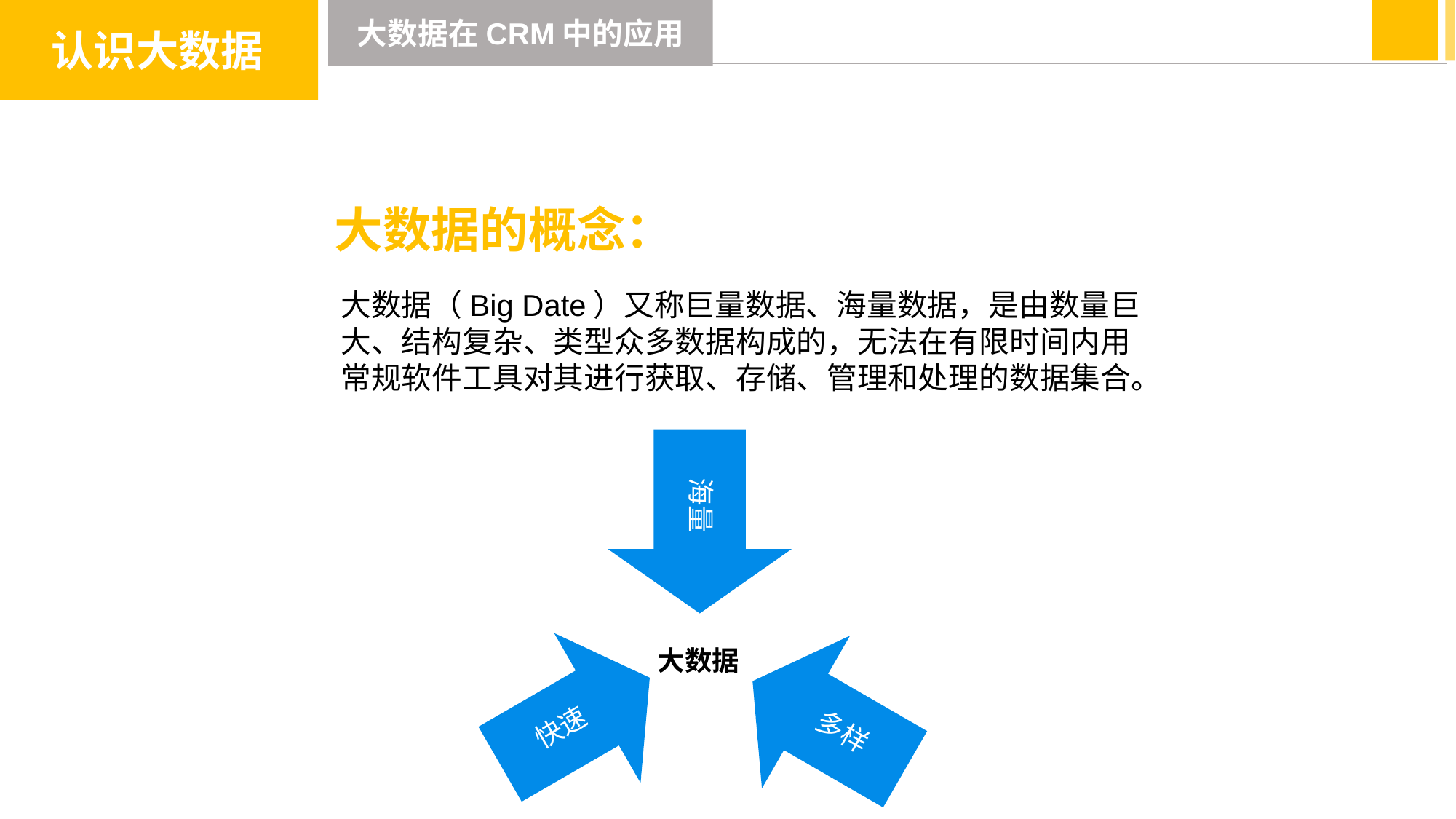

认识大数据
大数据在CRM中的应用

大数据的概念：
大数据（Big Date）又称巨量数据、海量数据，是由数量巨大、结构复杂、类型众多数据构成的，无法在有限时间内用常规软件工具对其进行获取、存储、管理和处理的数据集合。

海量
大数据

快速

多样